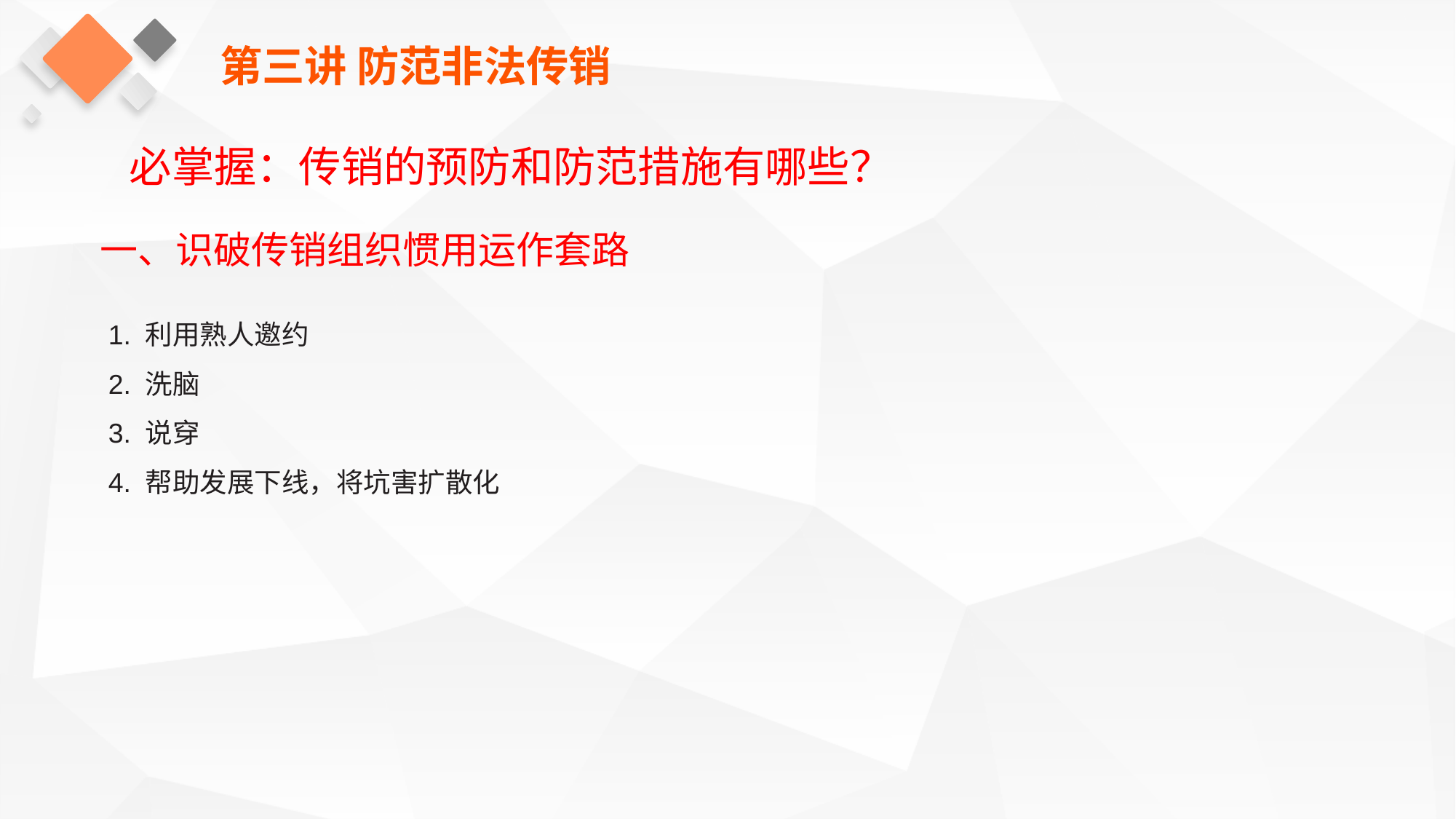

第三讲 防范非法传销
必掌握：传销的预防和防范措施有哪些？
一、识破传销组织惯用运作套路
1. 利用熟人邀约
2. 洗脑
3. 说穿
4. 帮助发展下线，将坑害扩散化